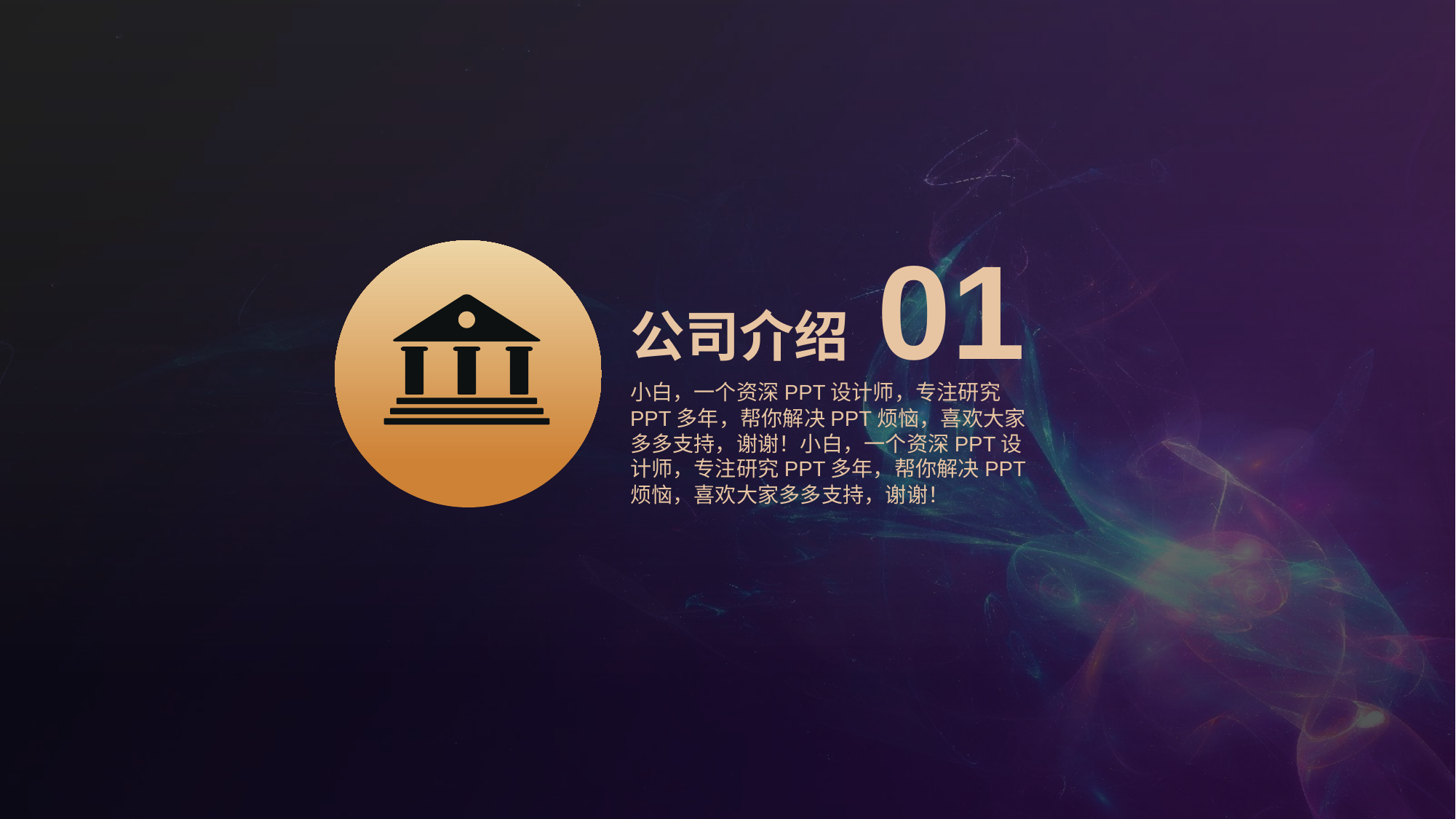

01

公司介绍
小白，一个资深PPT设计师，专注研究PPT多年，帮你解决PPT烦恼，喜欢大家多多支持，谢谢！小白，一个资深PPT设计师，专注研究PPT多年，帮你解决PPT烦恼，喜欢大家多多支持，谢谢！